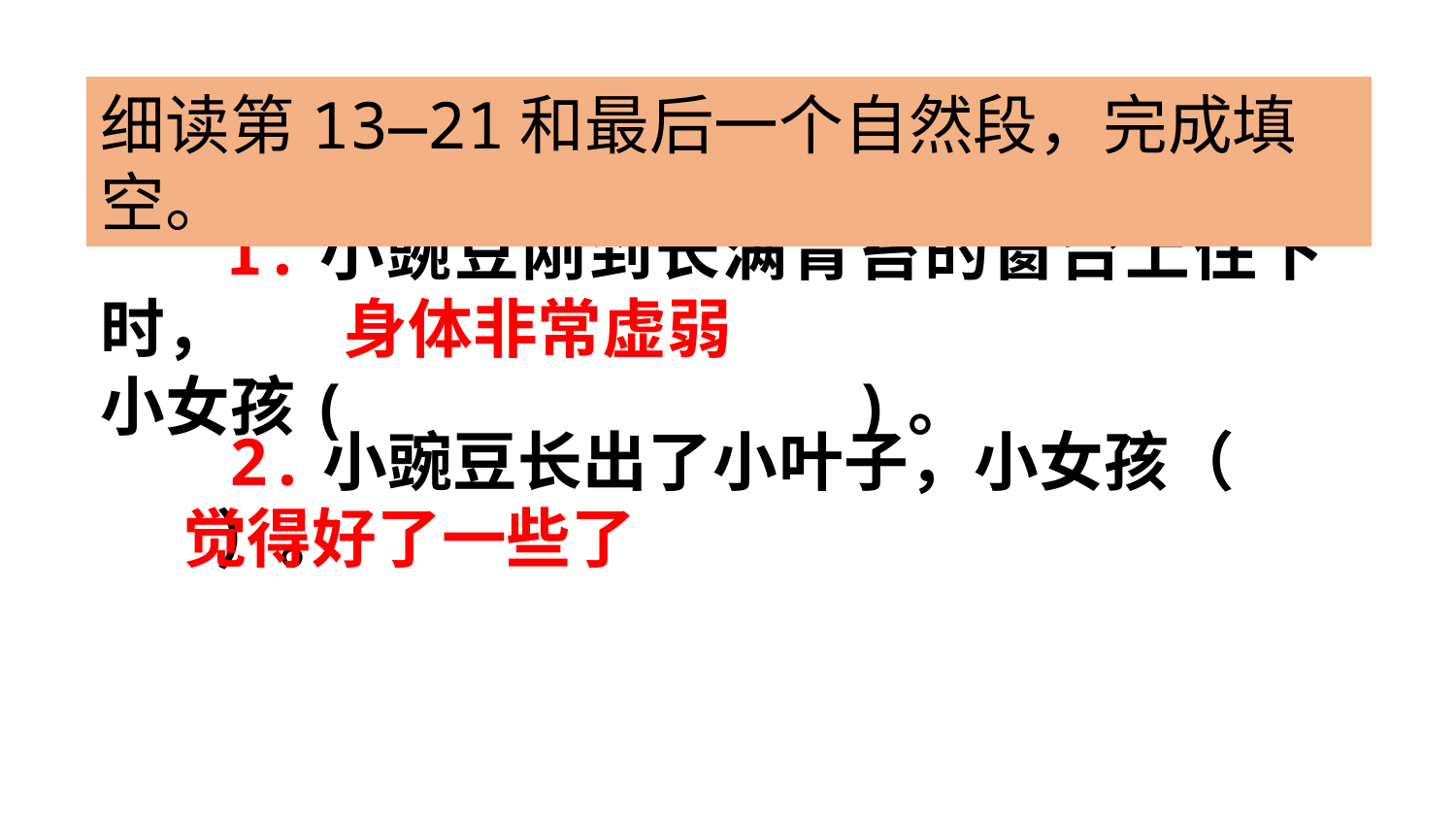

细读第13—21和最后一个自然段，完成填空。
   1.小豌豆刚到长满青苔的窗台上住下时，
小女孩(             )。
身体非常虚弱
   2.小豌豆长出了小叶子，小女孩（              ）。
觉得好了一些了